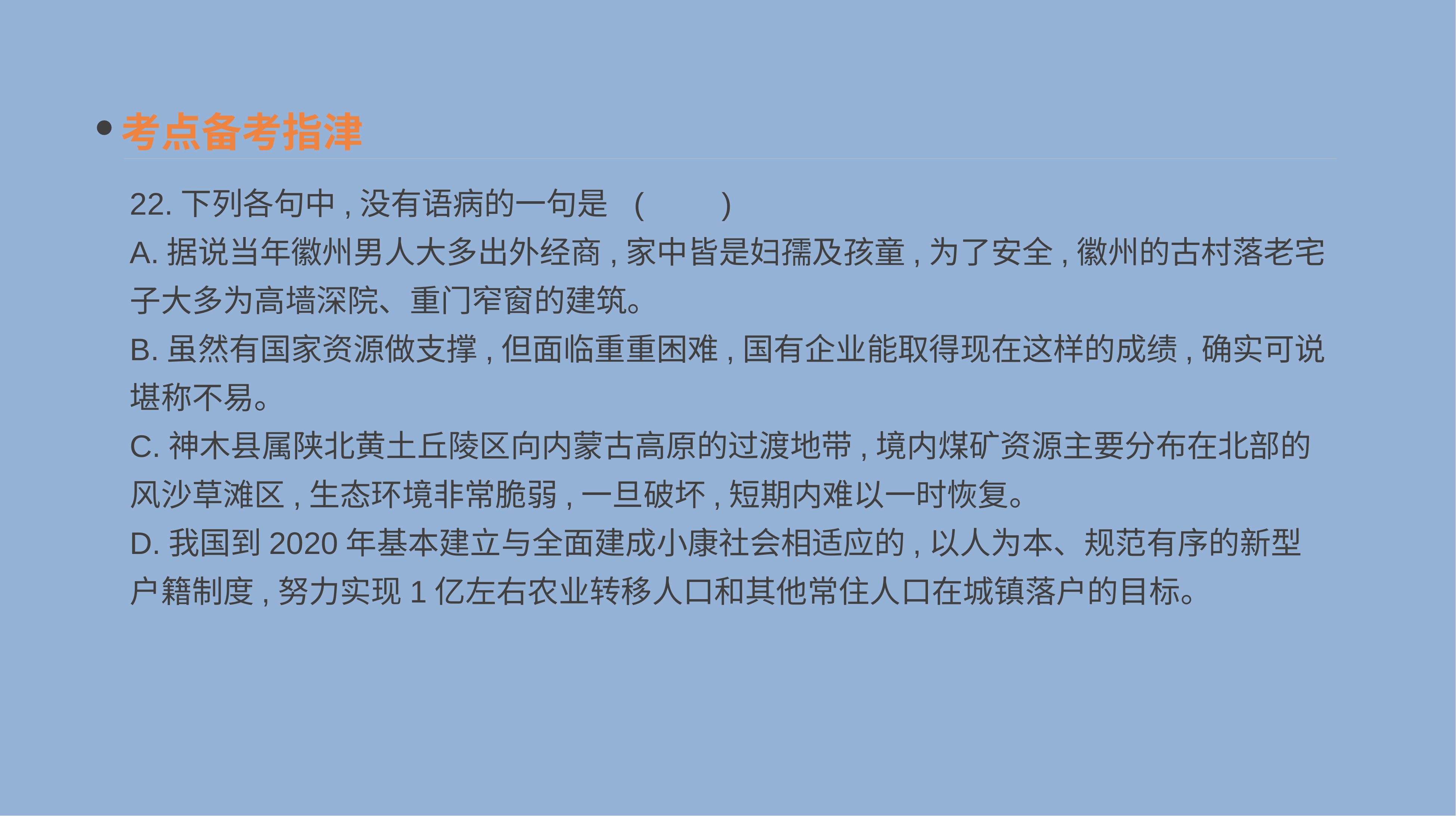

考点备考指津

22.下列各句中,没有语病的一句是 	(　　)
A.据说当年徽州男人大多出外经商,家中皆是妇孺及孩童,为了安全,徽州的古村落老宅子大多为高墙深院、重门窄窗的建筑。
B.虽然有国家资源做支撑,但面临重重困难,国有企业能取得现在这样的成绩,确实可说堪称不易。
C.神木县属陕北黄土丘陵区向内蒙古高原的过渡地带,境内煤矿资源主要分布在北部的风沙草滩区,生态环境非常脆弱,一旦破坏,短期内难以一时恢复。
D.我国到2020年基本建立与全面建成小康社会相适应的,以人为本、规范有序的新型户籍制度,努力实现1亿左右农业转移人口和其他常住人口在城镇落户的目标。